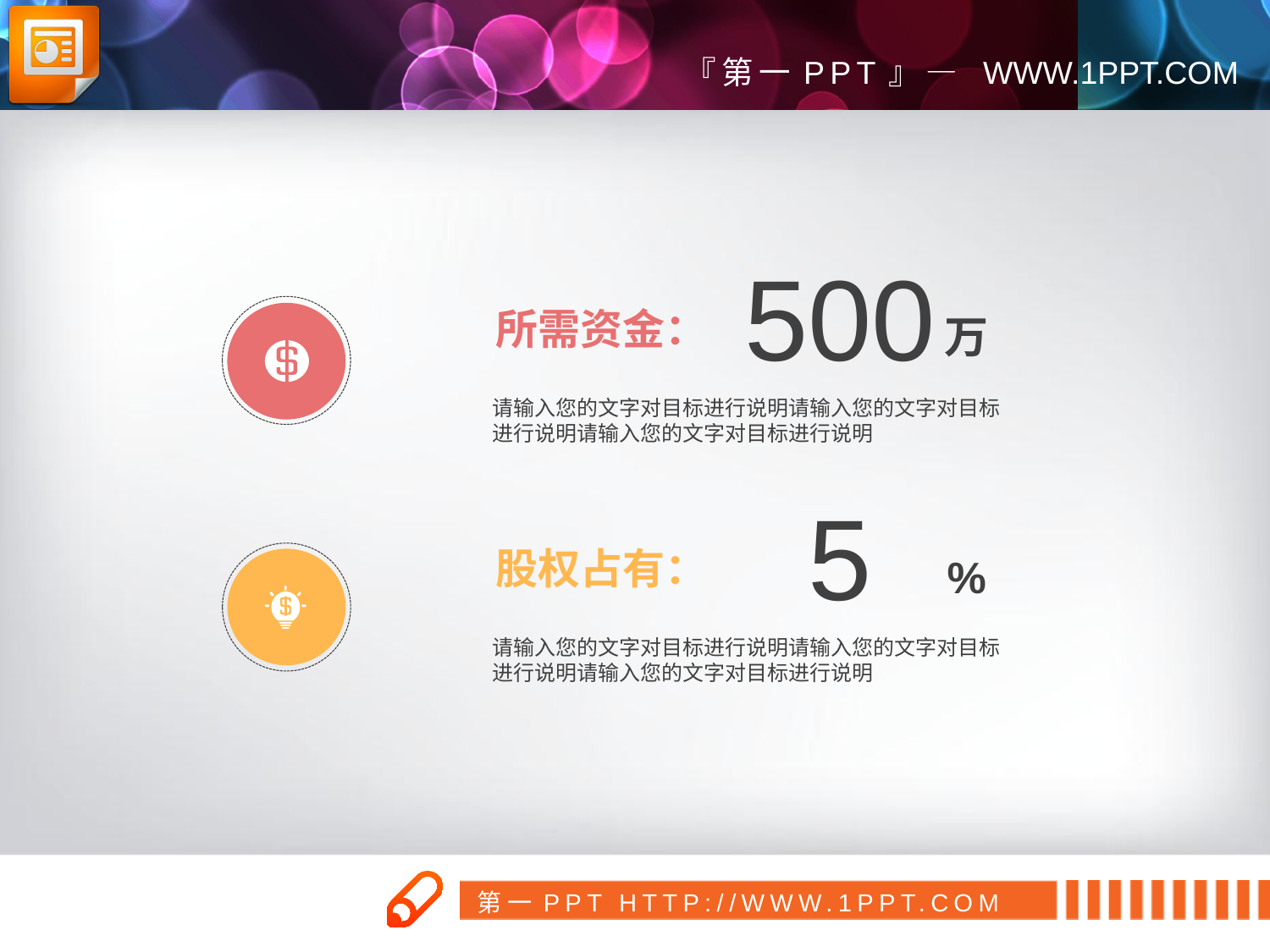

500

所需资金：
万
请输入您的文字对目标进行说明请输入您的文字对目标进行说明请输入您的文字对目标进行说明

5
股权占有：

%
请输入您的文字对目标进行说明请输入您的文字对目标进行说明请输入您的文字对目标进行说明